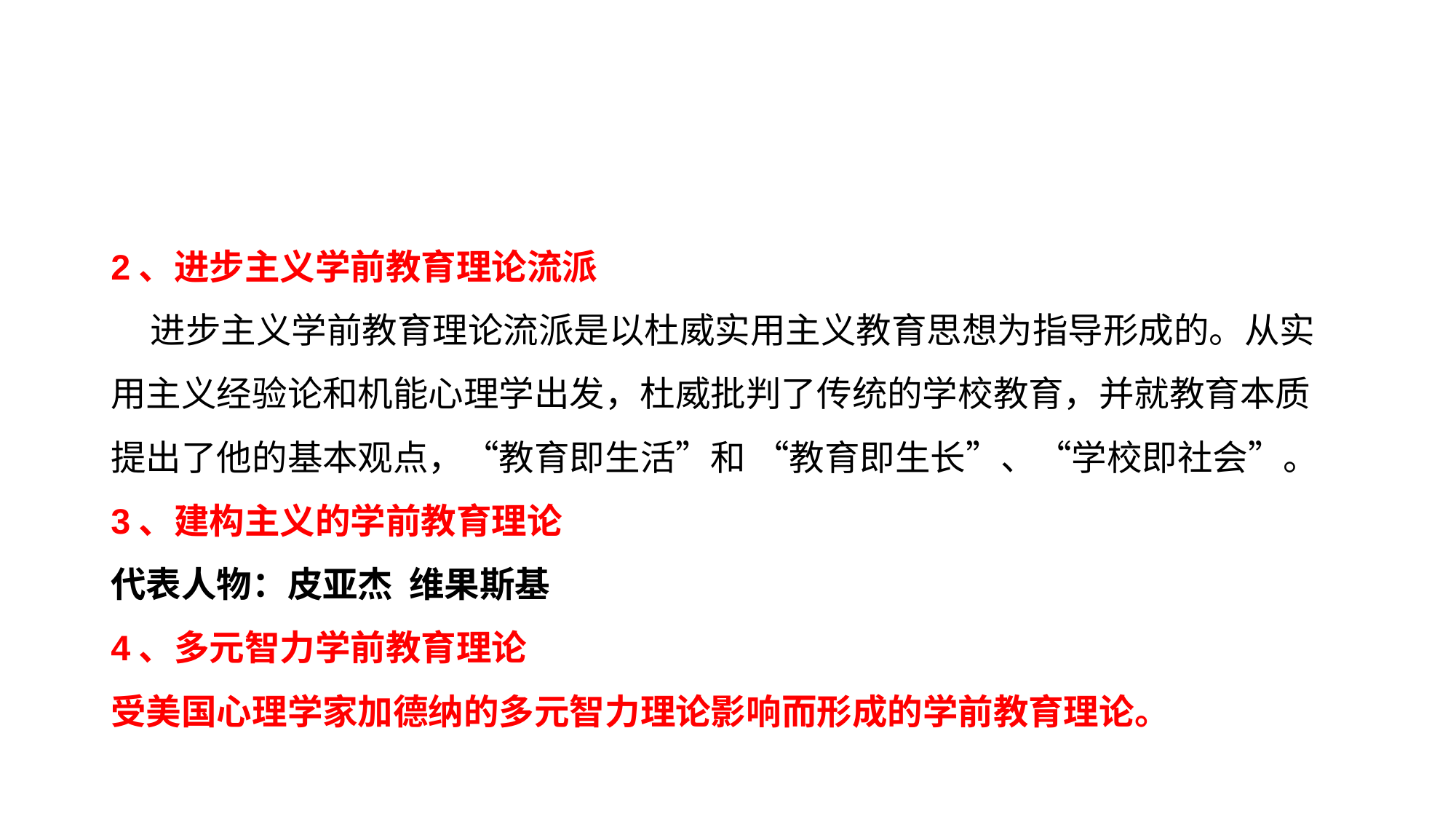

#
2、进步主义学前教育理论流派
    进步主义学前教育理论流派是以杜威实用主义教育思想为指导形成的。从实用主义经验论和机能心理学出发，杜威批判了传统的学校教育，并就教育本质提出了他的基本观点，“教育即生活”和 “教育即生长”、“学校即社会”。
3、建构主义的学前教育理论
代表人物：皮亚杰  维果斯基
4、多元智力学前教育理论
受美国心理学家加德纳的多元智力理论影响而形成的学前教育理论。